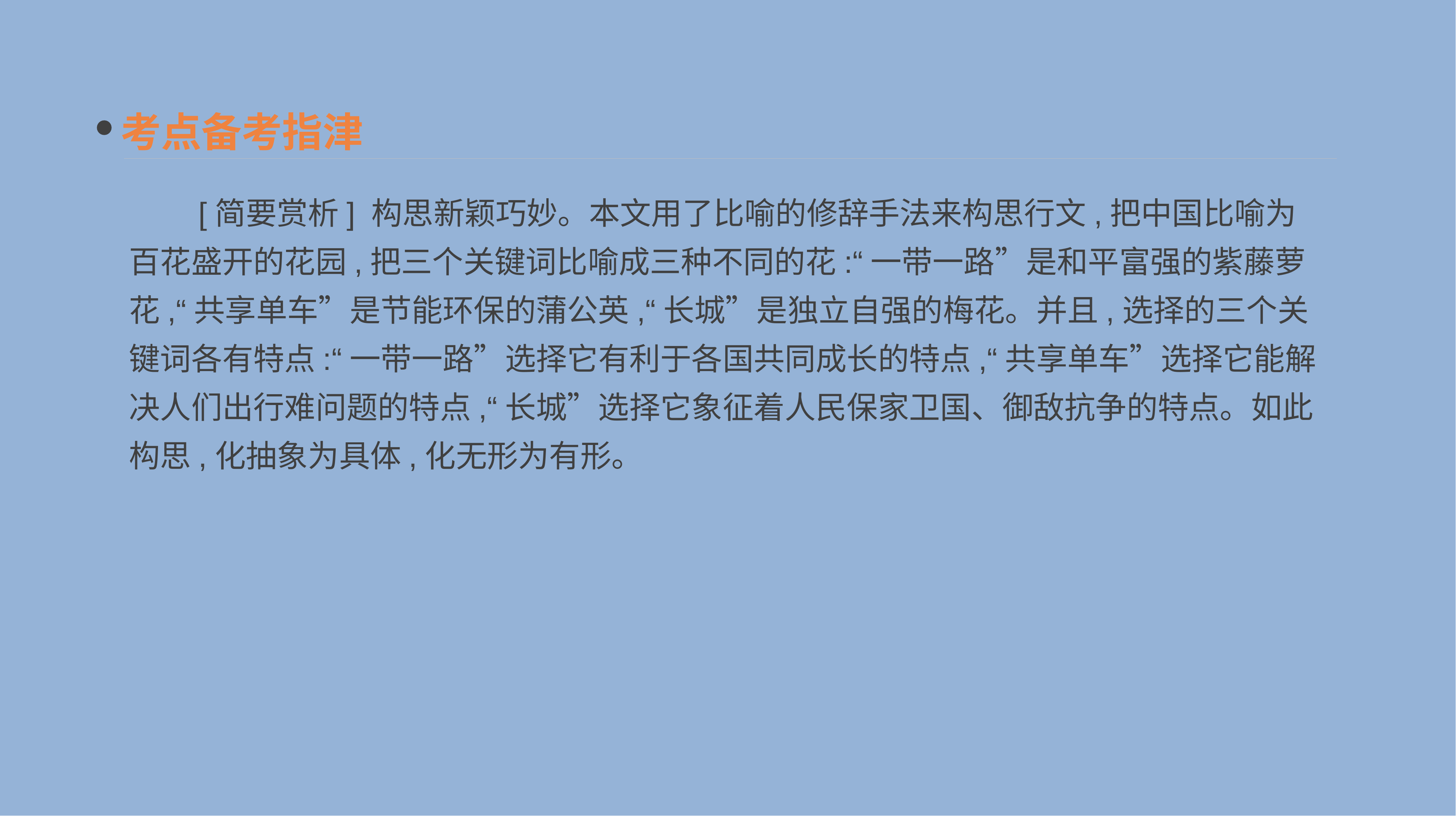

考点备考指津

　　[简要赏析] 构思新颖巧妙。本文用了比喻的修辞手法来构思行文,把中国比喻为百花盛开的花园,把三个关键词比喻成三种不同的花:“一带一路”是和平富强的紫藤萝花,“共享单车”是节能环保的蒲公英,“长城”是独立自强的梅花。并且,选择的三个关键词各有特点:“一带一路”选择它有利于各国共同成长的特点,“共享单车”选择它能解决人们出行难问题的特点,“长城”选择它象征着人民保家卫国、御敌抗争的特点。如此构思,化抽象为具体,化无形为有形。